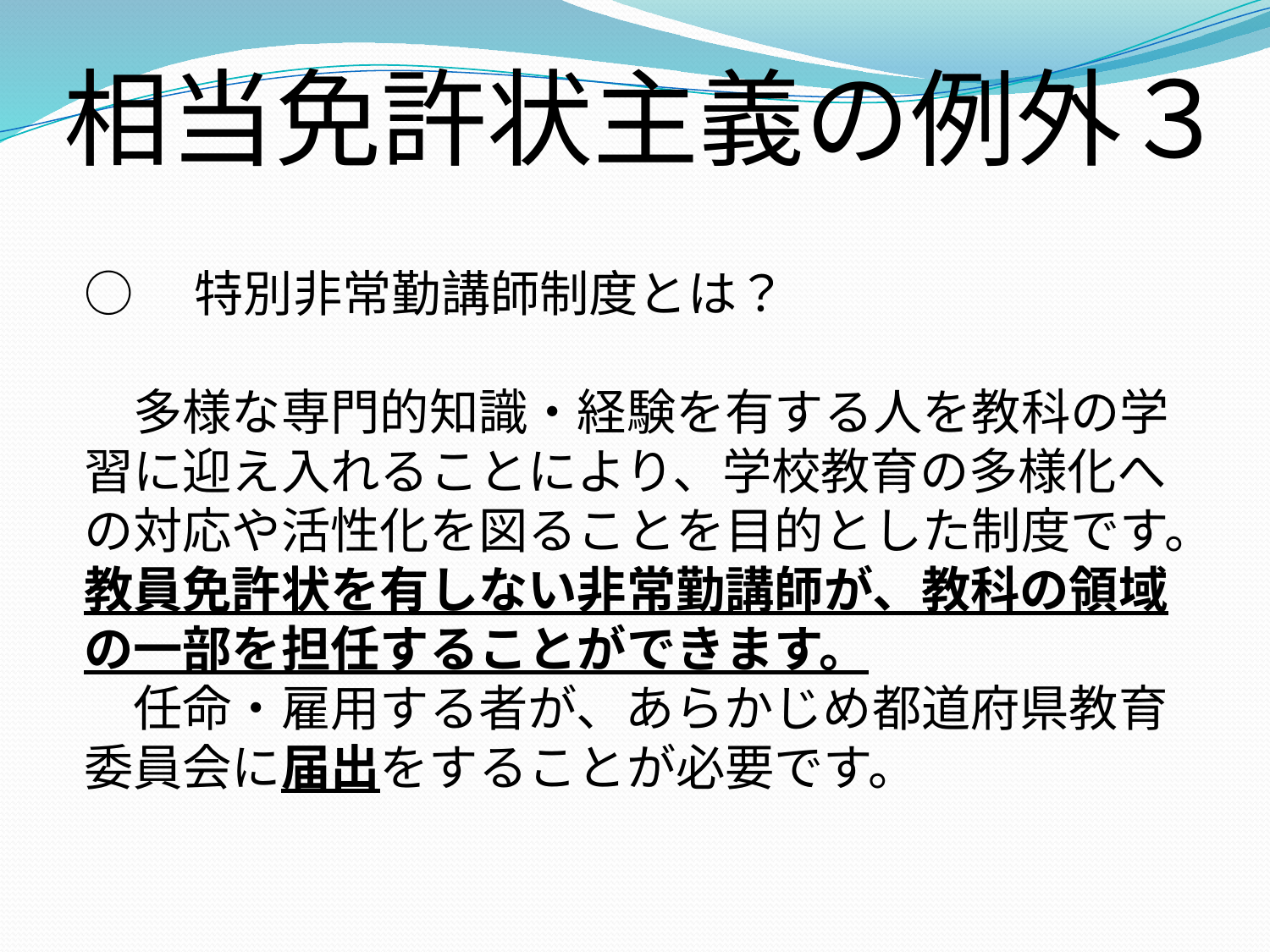

相当免許状主義の例外３
○　特別非常勤講師制度とは？

　多様な専門的知識・経験を有する人を教科の学習に迎え入れることにより、学校教育の多様化への対応や活性化を図ることを目的とした制度です。
教員免許状を有しない非常勤講師が、教科の領域
の一部を担任することができます。
　任命・雇用する者が、あらかじめ都道府県教育委員会に届出をすることが必要です。